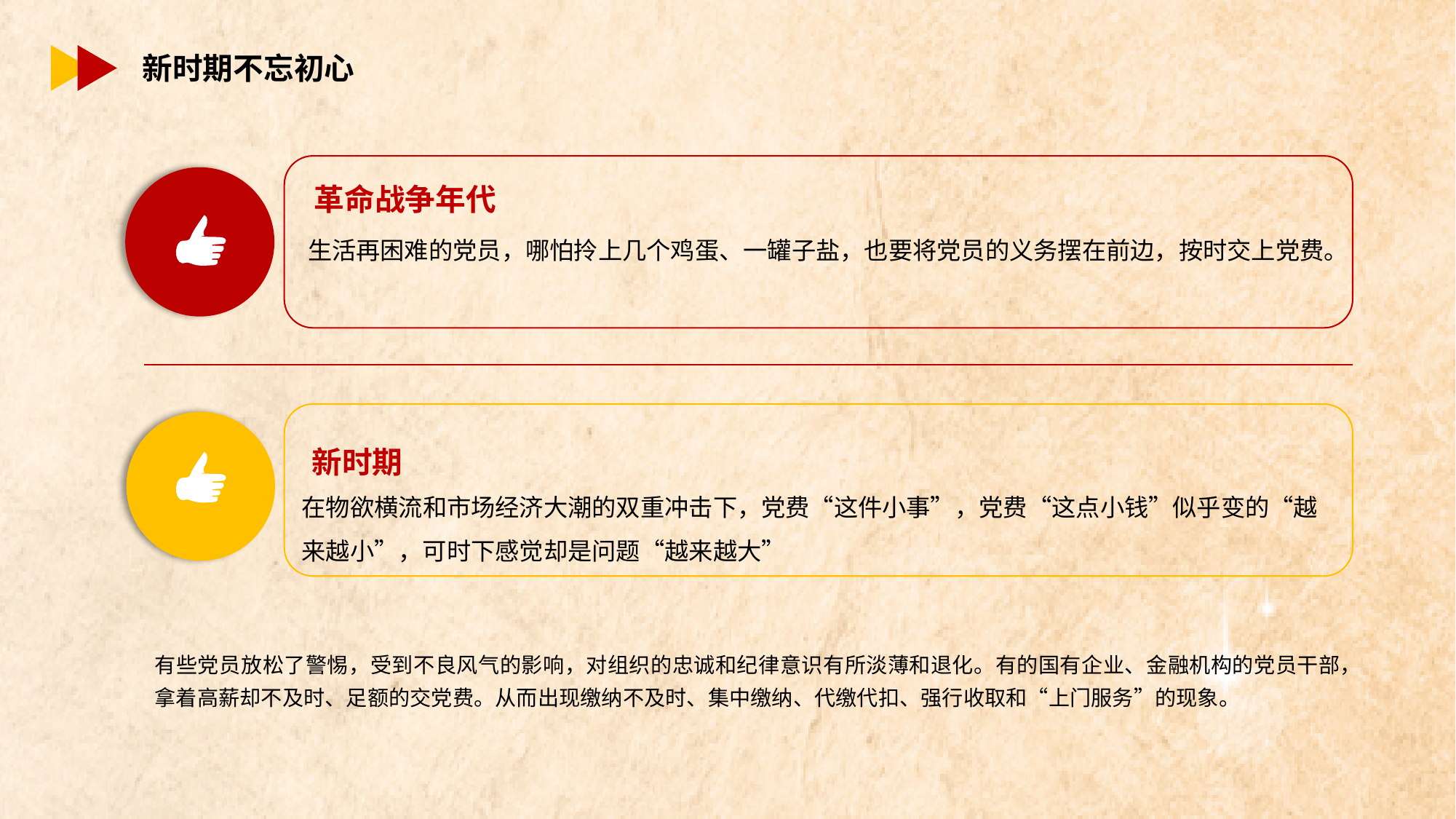

新时期不忘初心

革命战争年代

生活再困难的党员，哪怕拎上几个鸡蛋、一罐子盐，也要将党员的义务摆在前边，按时交上党费。

新时期

在物欲横流和市场经济大潮的双重冲击下，党费“这件小事”，党费“这点小钱”似乎变的“越来越小”，可时下感觉却是问题“越来越大”
有些党员放松了警惕，受到不良风气的影响，对组织的忠诚和纪律意识有所淡薄和退化。有的国有企业、金融机构的党员干部，拿着高薪却不及时、足额的交党费。从而出现缴纳不及时、集中缴纳、代缴代扣、强行收取和“上门服务”的现象。